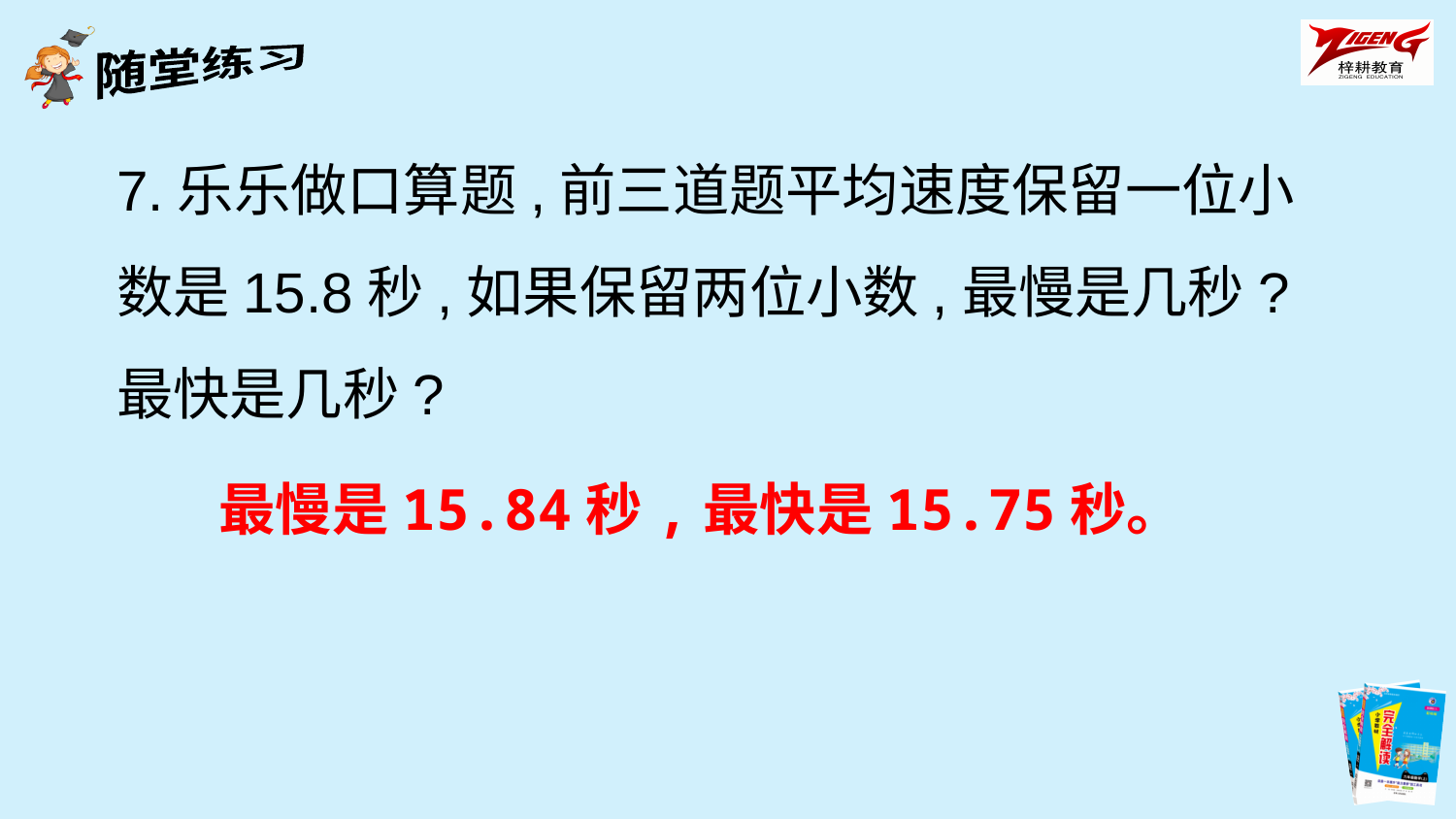

7.乐乐做口算题,前三道题平均速度保留一位小数是15.8秒,如果保留两位小数,最慢是几秒?最快是几秒?
最慢是15.84秒,最快是15.75秒。